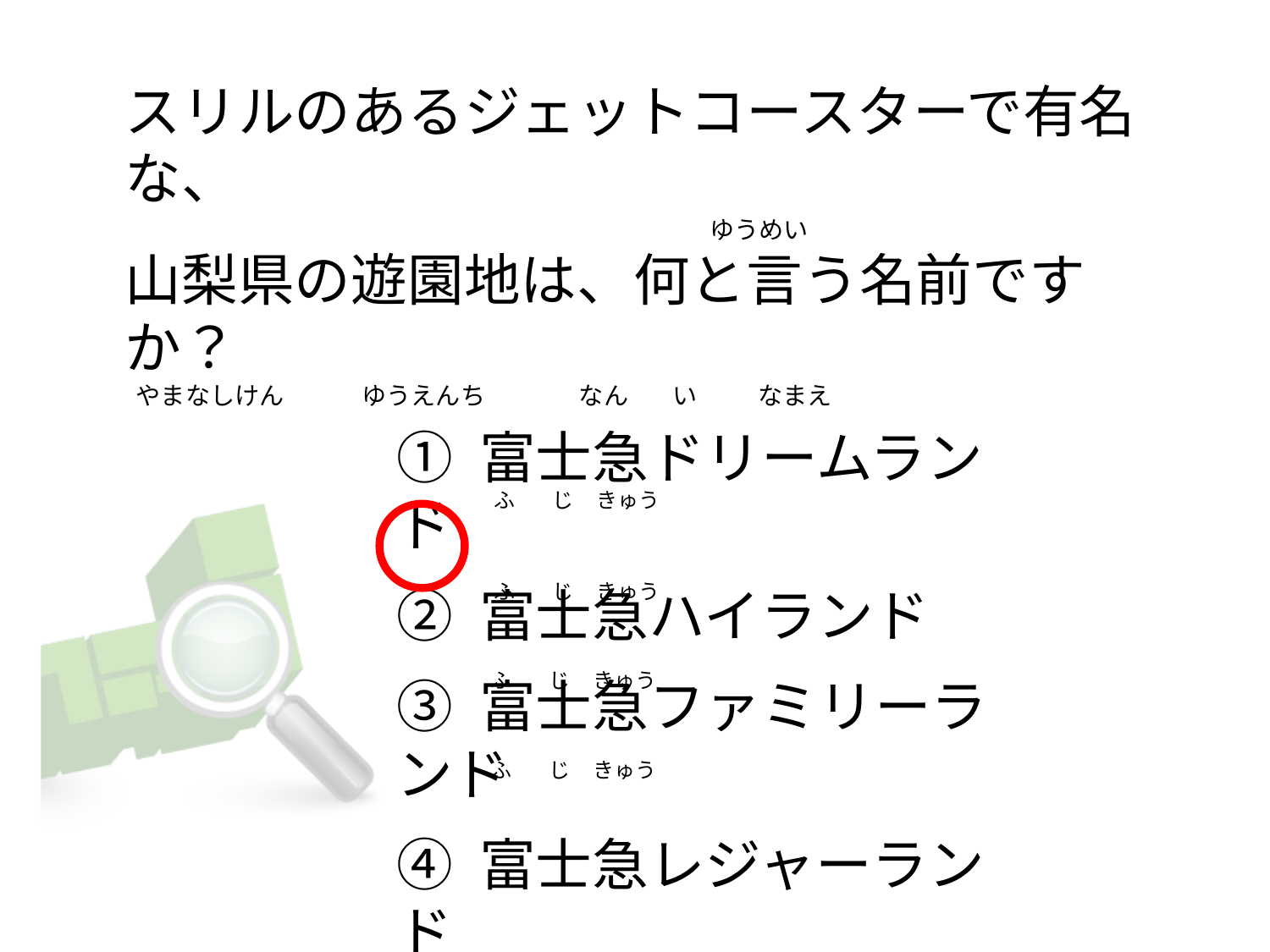

# スリルのあるジェットコースターで有名な、
                                                                                                         ゆうめい
山梨県の遊園地は、何と言う名前ですか？
  やまなしけん              ゆうえんち                 なん        い           なまえ
① 富士急ドリームランド
② 富士急ハイランド
③ 富士急ファミリーランド
④ 富士急レジャーランド
  ふ        じ     きゅう

  ふ        じ     きゅう
  ふ        じ     きゅう
  ふ        じ     きゅう